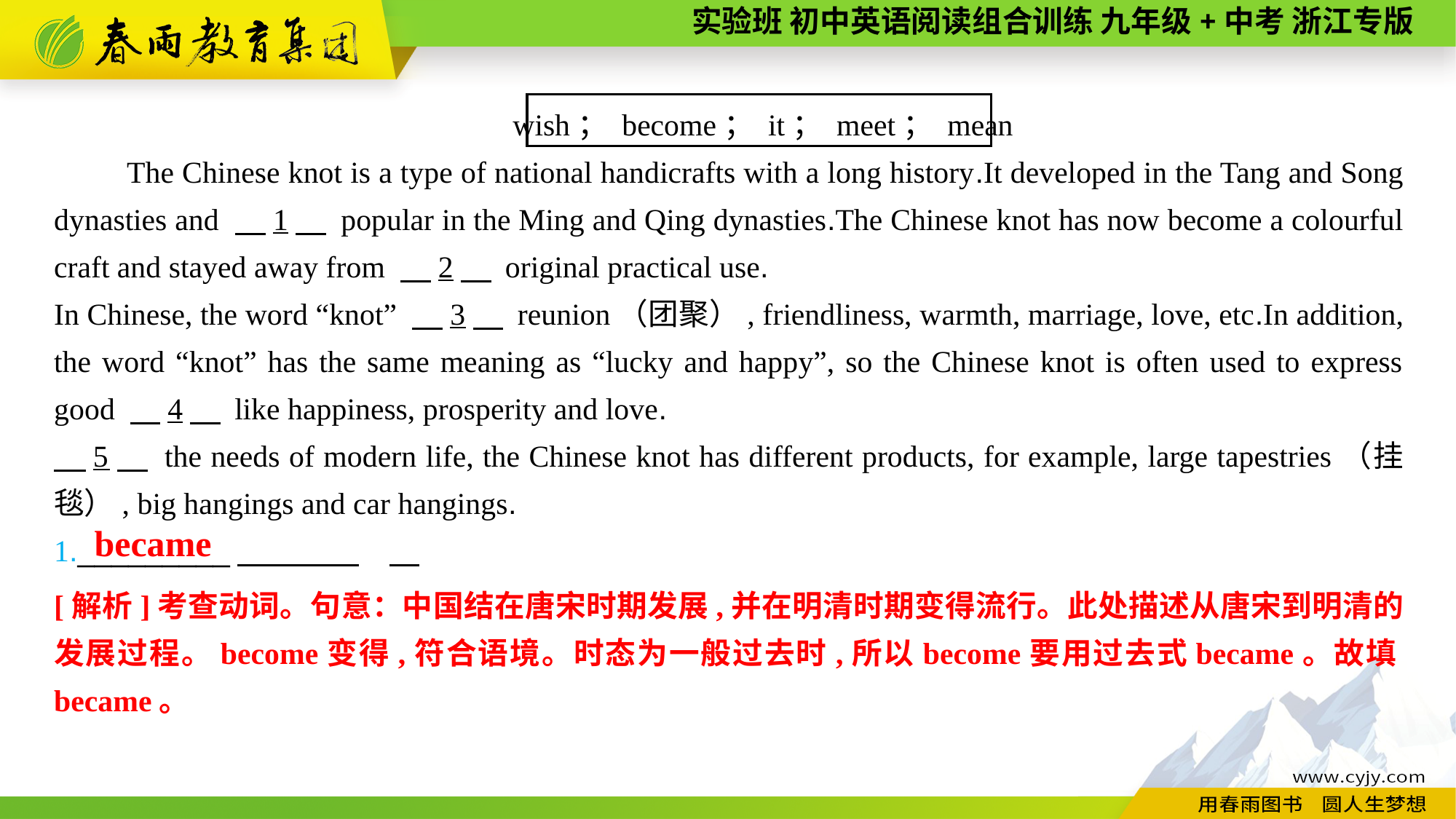

wish； become； it； meet； mean
The Chinese knot is a type of national handicrafts with a long history.It developed in the Tang and Song dynasties and 　1　 popular in the Ming and Qing dynasties.The Chinese knot has now become a colourful craft and stayed away from 　2　 original practical use.
In Chinese, the word “knot” 　3　 reunion（团聚）, friendliness, warmth, marriage, love, etc.In addition, the word “knot” has the same meaning as “lucky and happy”, so the Chinese knot is often used to express good 　4　 like happiness, prosperity and love.
　5　 the needs of modern life, the Chinese knot has different products, for example, large tapestries（挂毯）, big hangings and car hangings.
1._________

became
[解析]考查动词。句意：中国结在唐宋时期发展,并在明清时期变得流行。此处描述从唐宋到明清的发展过程。become变得,符合语境。时态为一般过去时,所以become要用过去式became。故填became。